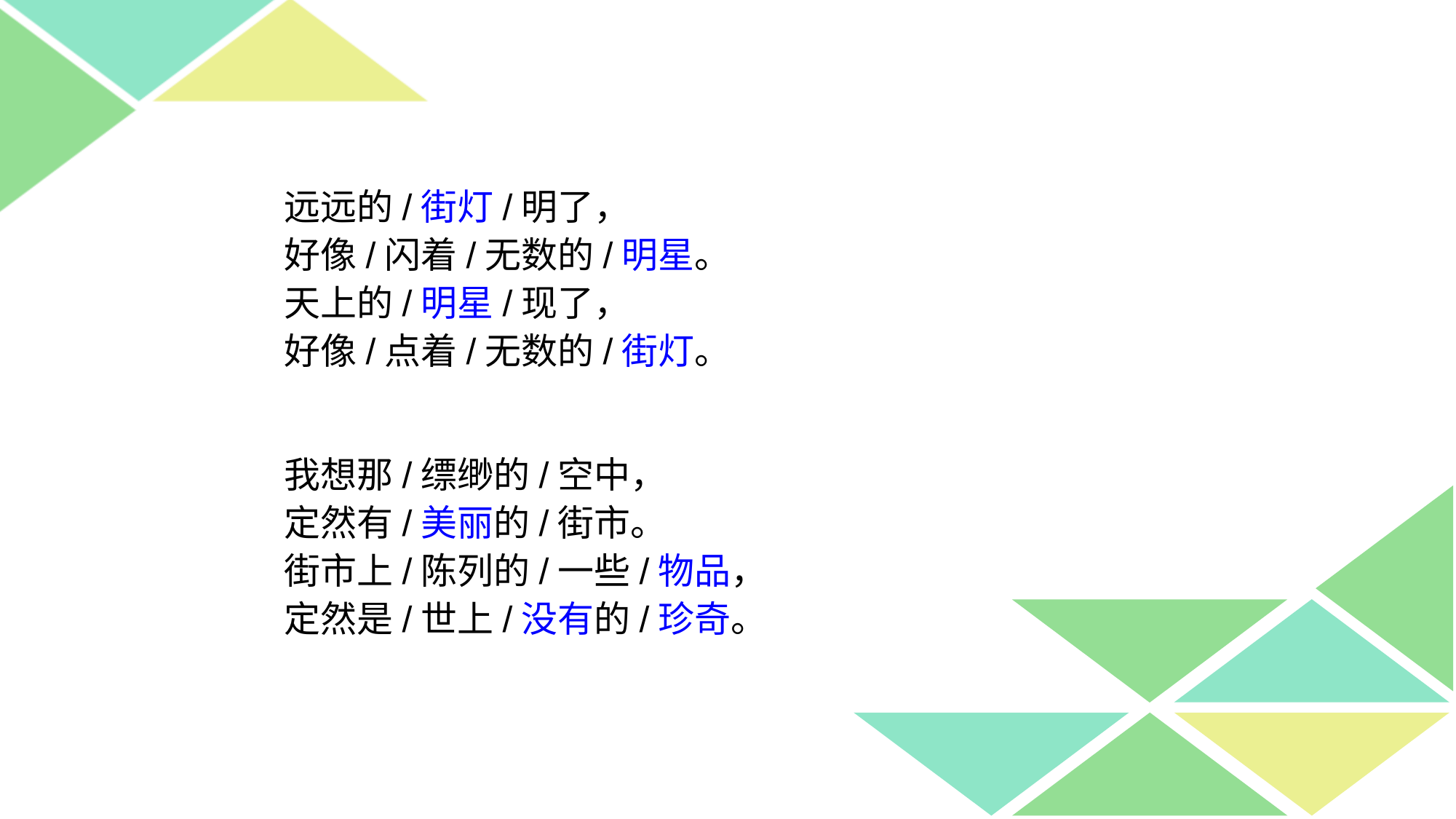

https://www.ypppt.com/
远远的/街灯/明了，
好像/闪着/无数的/明星。
天上的/明星/现了，
好像/点着/无数的/街灯。
我想那/缥缈的/空中，
定然有/美丽的/街市。
街市上/陈列的/一些/物品，
定然是/世上/没有的/珍奇。